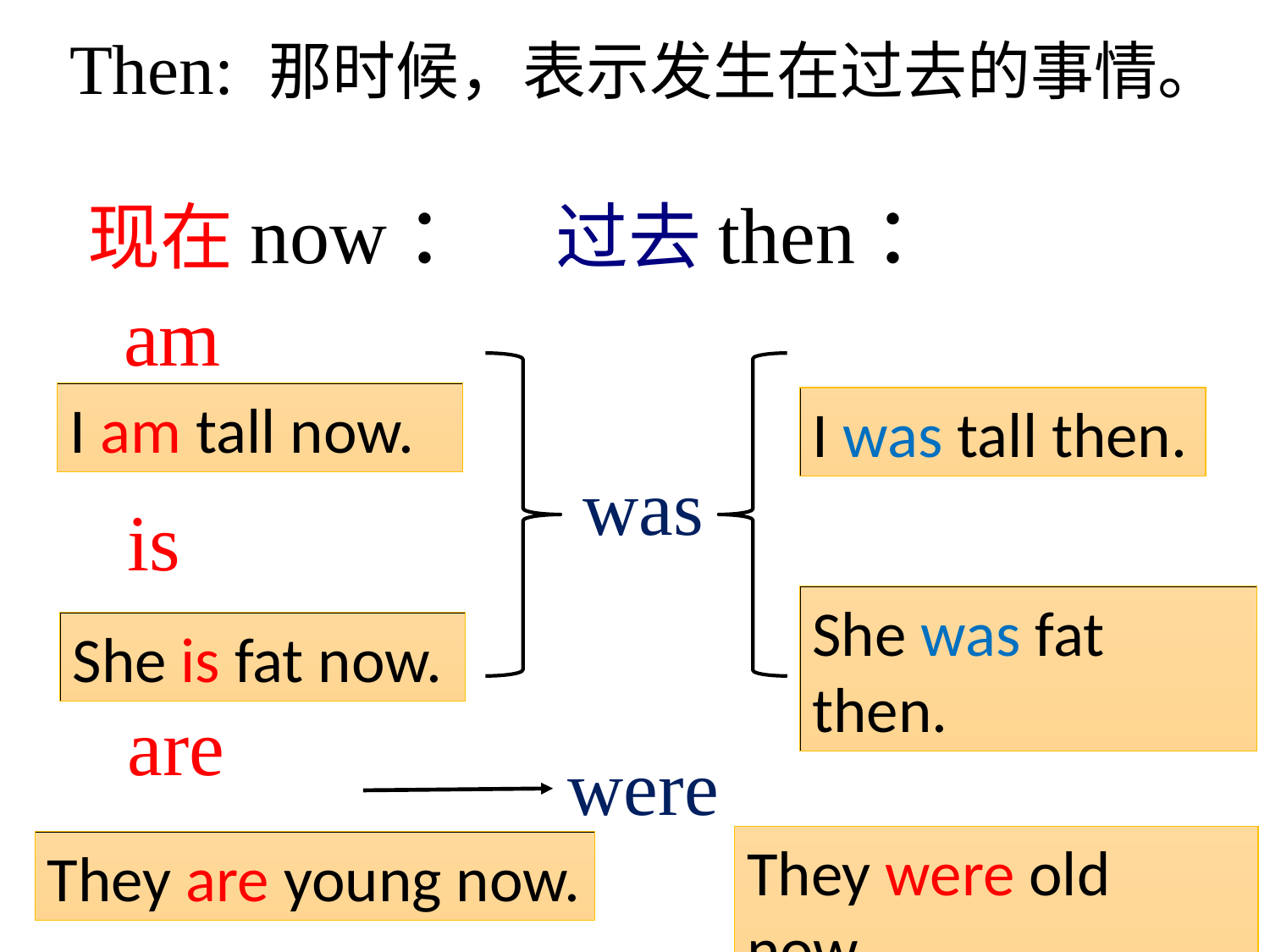

# Then: 那时候，表示发生在过去的事情。
现在now：    过去then：
  am

  is

  are

I am tall now.
I was tall then.
was
She was fat then.
She is fat now.
were
They were old now.
They are young now.